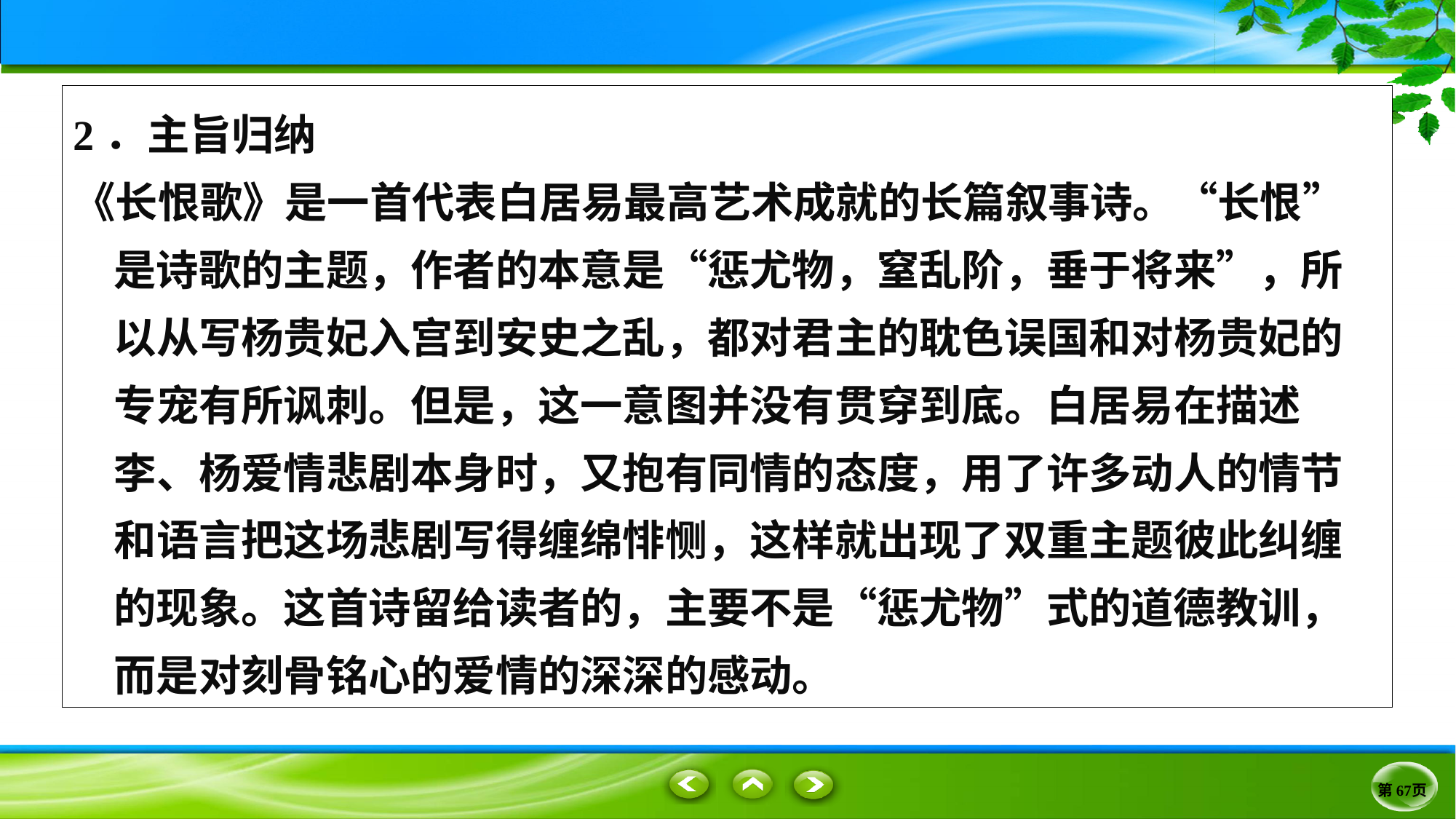

2．主旨归纳
《长恨歌》是一首代表白居易最高艺术成就的长篇叙事诗。“长恨”是诗歌的主题，作者的本意是“惩尤物，窒乱阶，垂于将来”，所以从写杨贵妃入宫到安史之乱，都对君主的耽色误国和对杨贵妃的专宠有所讽刺。但是，这一意图并没有贯穿到底。白居易在描述李、杨爱情悲剧本身时，又抱有同情的态度，用了许多动人的情节和语言把这场悲剧写得缠绵悱恻，这样就出现了双重主题彼此纠缠的现象。这首诗留给读者的，主要不是“惩尤物”式的道德教训，而是对刻骨铭心的爱情的深深的感动。